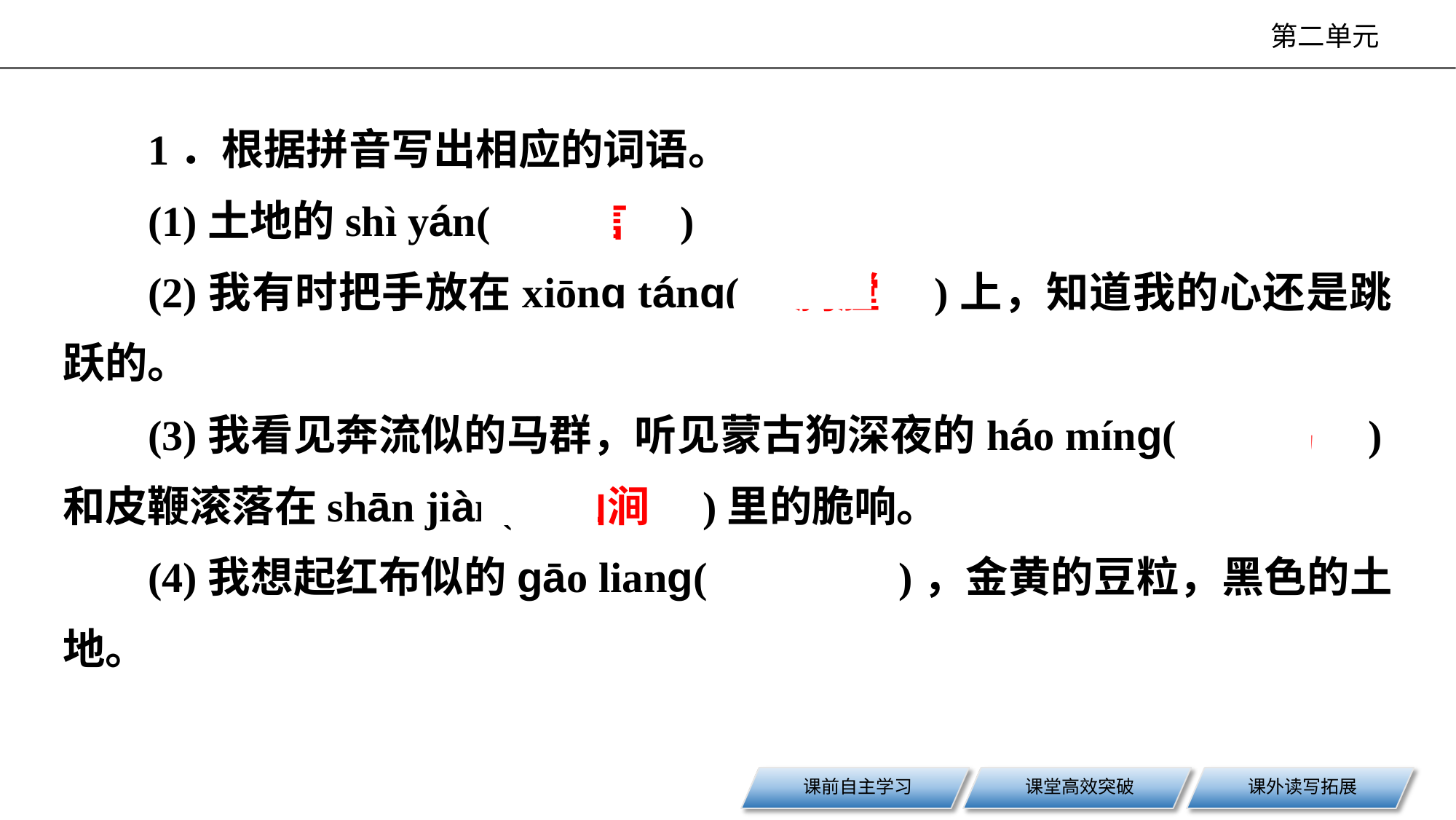

1．根据拼音写出相应的词语。
(1)土地的shì yán(　誓言　)
(2)我有时把手放在xiōnɡ tánɡ(　胸膛　)上，知道我的心还是跳跃的。
(3)我看见奔流似的马群，听见蒙古狗深夜的háo mínɡ(　嗥鸣　)和皮鞭滚落在shān jiàn(　山涧　)里的脆响。
(4)我想起红布似的ɡāo lianɡ(　高粱　)，金黄的豆粒，黑色的土地。